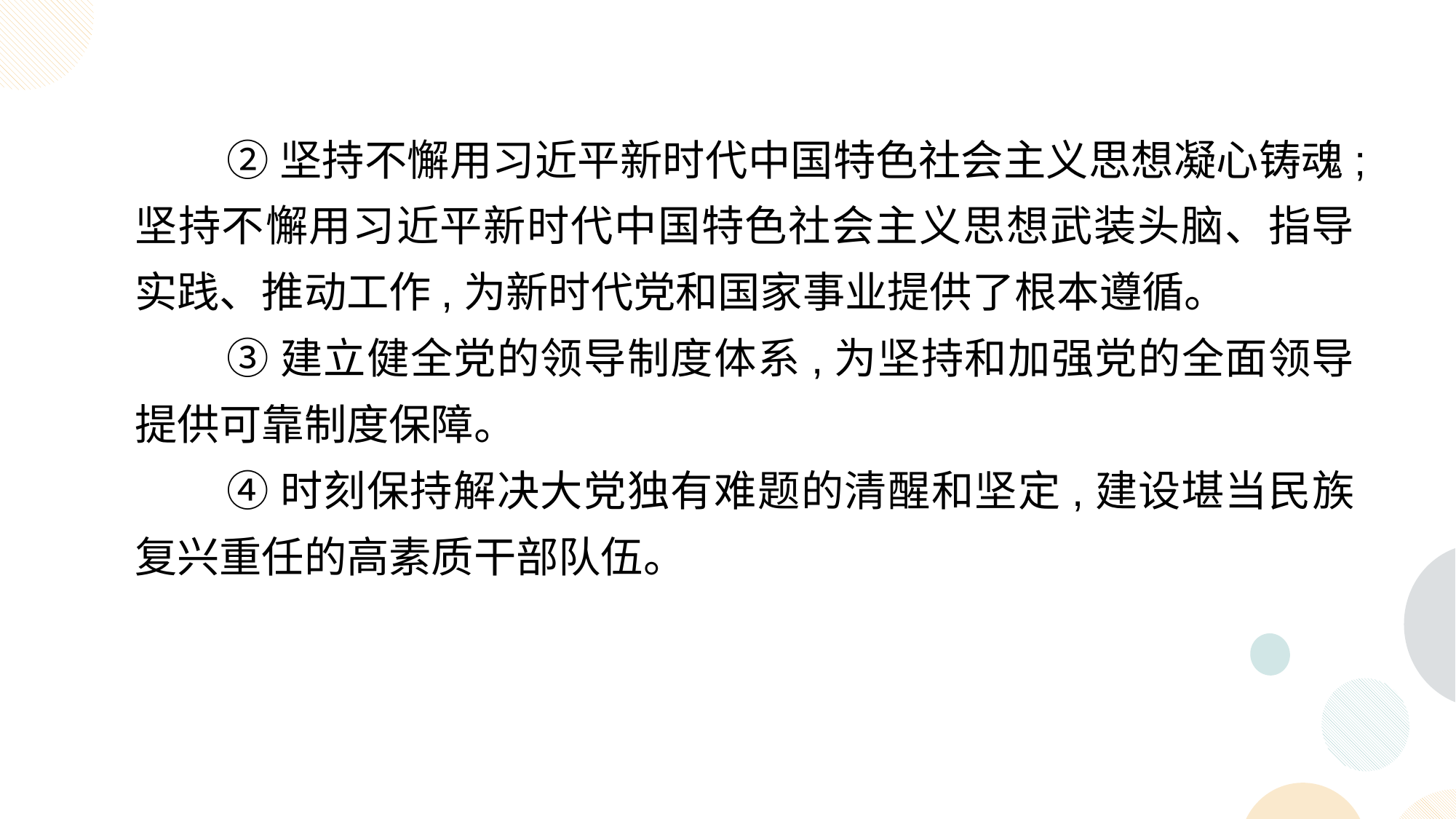

②坚持不懈用习近平新时代中国特色社会主义思想凝心铸魂;坚持不懈用习近平新时代中国特色社会主义思想武装头脑、指导实践、推动工作,为新时代党和国家事业提供了根本遵循。
③建立健全党的领导制度体系,为坚持和加强党的全面领导提供可靠制度保障。
④时刻保持解决大党独有难题的清醒和坚定,建设堪当民族复兴重任的高素质干部队伍。